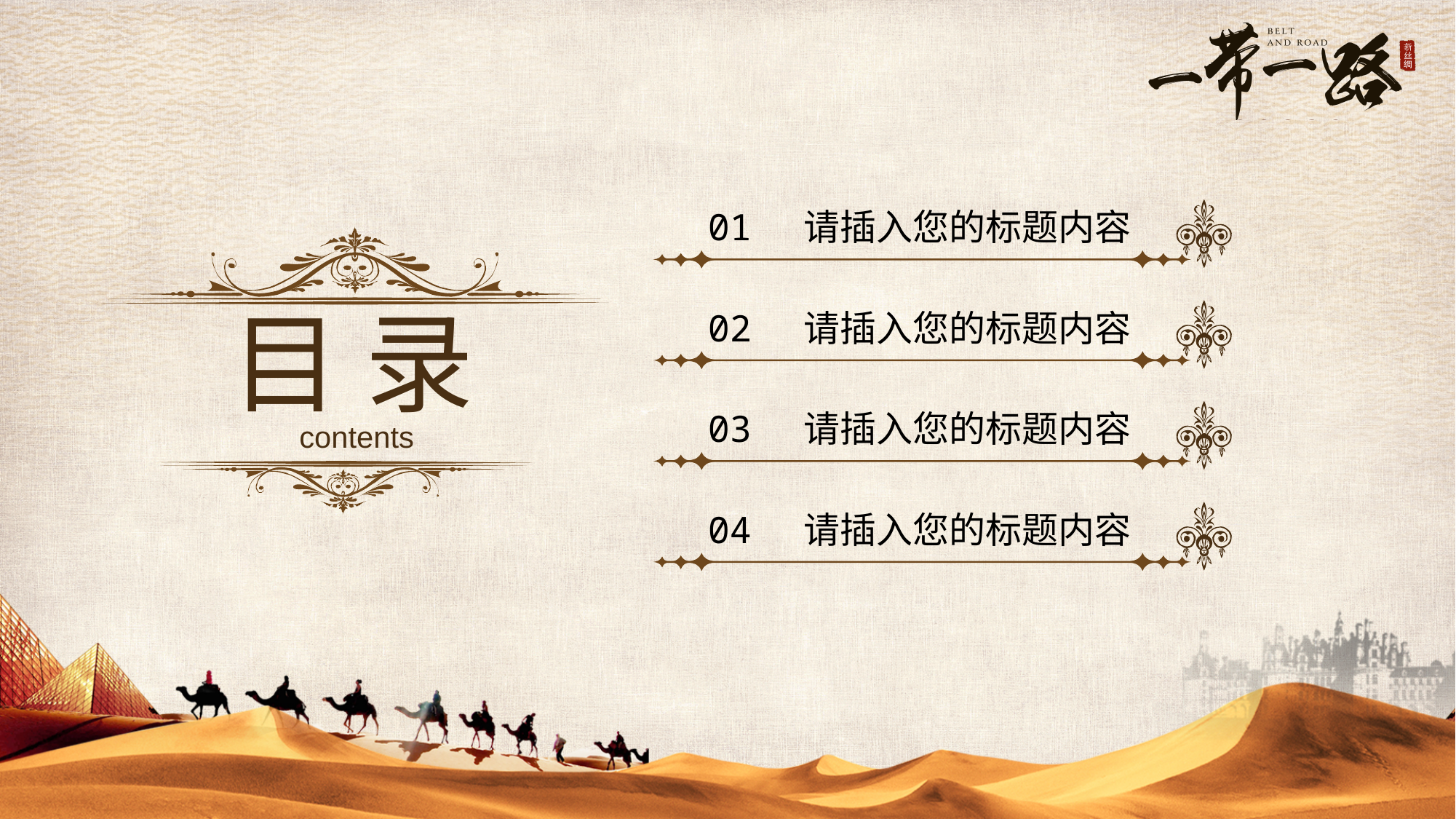

01  请插入您的标题内容

目 录
contents

02  请插入您的标题内容

03  请插入您的标题内容

04  请插入您的标题内容